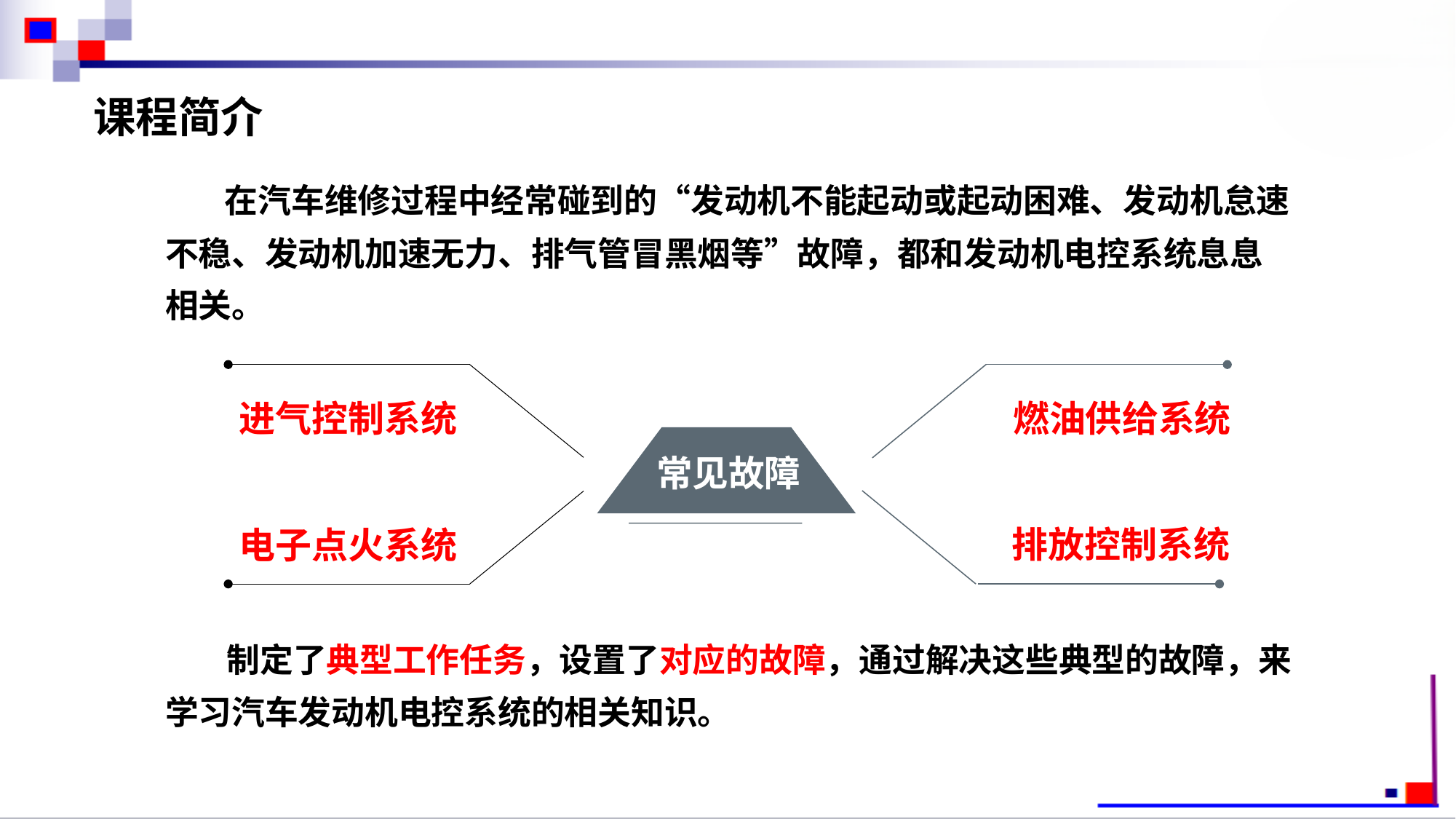

课程简介
       在汽车维修过程中经常碰到的“发动机不能起动或起动困难、发动机怠速不稳、发动机加速无力、排气管冒黑烟等”故障，都和发动机电控系统息息相关。

进气控制系统

燃油供给系统

常见故障

排放控制系统

电子点火系统
       制定了典型工作任务，设置了对应的故障，通过解决这些典型的故障，来学习汽车发动机电控系统的相关知识。